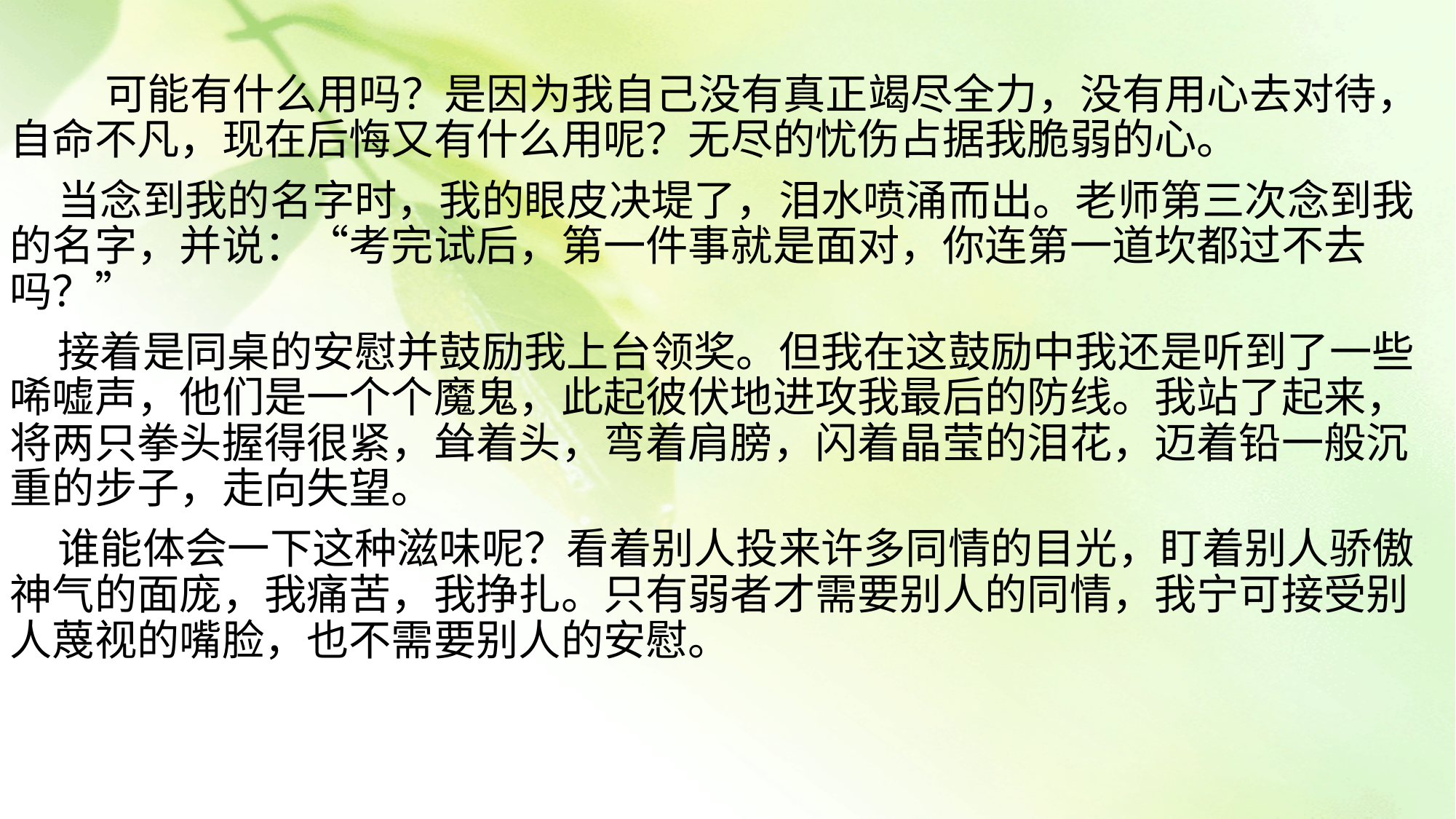

可能有什么用吗？是因为我自己没有真正竭尽全力，没有用心去对待，自命不凡，现在后悔又有什么用呢？无尽的忧伤占据我脆弱的心。
    当念到我的名字时，我的眼皮决堤了，泪水喷涌而出。老师第三次念到我的名字，并说：“考完试后，第一件事就是面对，你连第一道坎都过不去吗？”
    接着是同桌的安慰并鼓励我上台领奖。但我在这鼓励中我还是听到了一些唏嘘声，他们是一个个魔鬼，此起彼伏地进攻我最后的防线。我站了起来，将两只拳头握得很紧，耸着头，弯着肩膀，闪着晶莹的泪花，迈着铅一般沉重的步子，走向失望。
    谁能体会一下这种滋味呢？看着别人投来许多同情的目光，盯着别人骄傲神气的面庞，我痛苦，我挣扎。只有弱者才需要别人的同情，我宁可接受别人蔑视的嘴脸，也不需要别人的安慰。